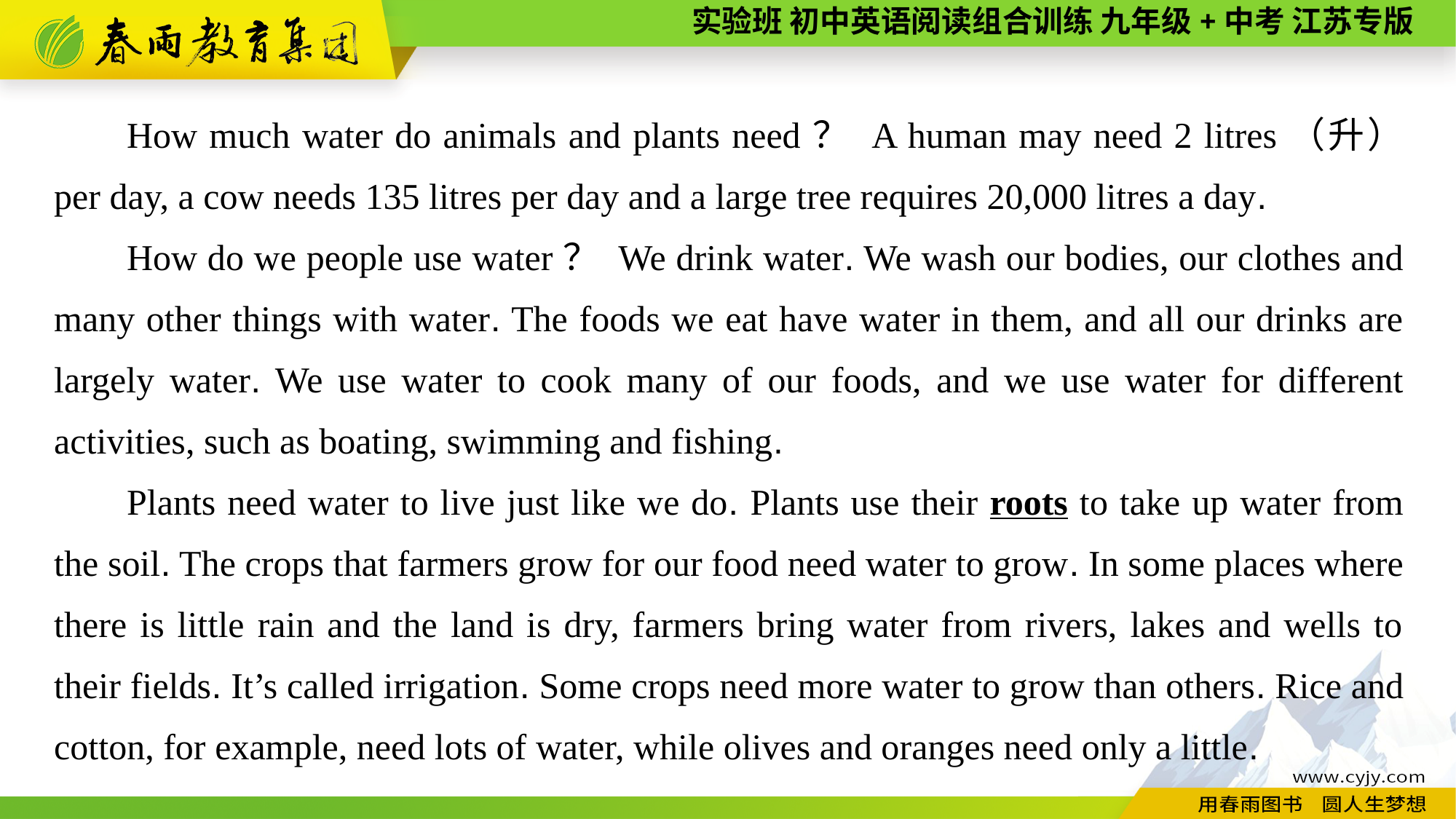

How much water do animals and plants need？ A human may need 2 litres（升） per day, a cow needs 135 litres per day and a large tree requires 20,000 litres a day.
How do we people use water？ We drink water. We wash our bodies, our clothes and many other things with water. The foods we eat have water in them, and all our drinks are largely water. We use water to cook many of our foods, and we use water for different activities, such as boating, swimming and fishing.
Plants need water to live just like we do. Plants use their roots to take up water from the soil. The crops that farmers grow for our food need water to grow. In some places where there is little rain and the land is dry, farmers bring water from rivers, lakes and wells to their fields. It’s called irrigation. Some crops need more water to grow than others. Rice and cotton, for example, need lots of water, while olives and oranges need only a little.